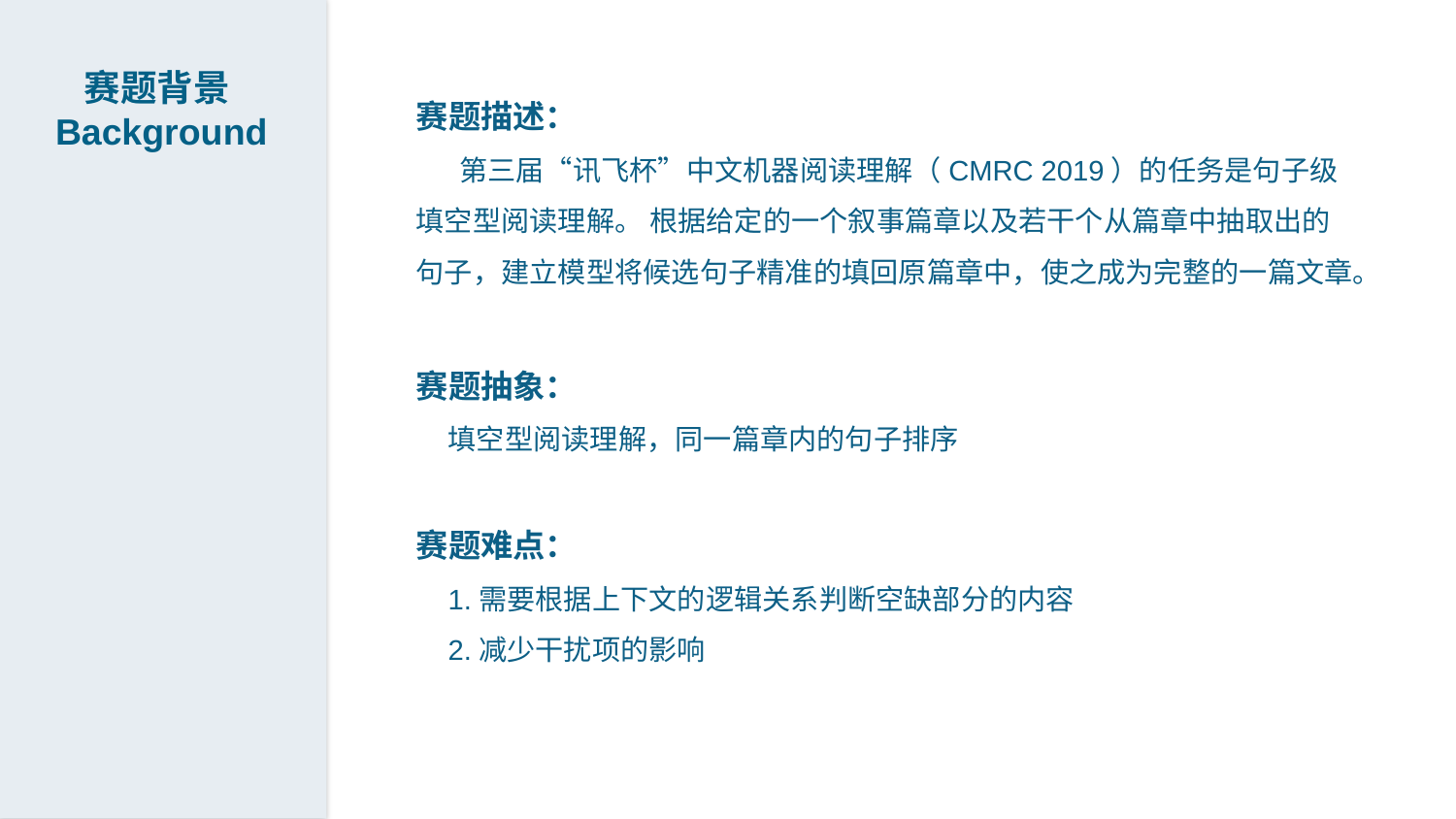

赛题背景Background
赛题描述：
       第三届“讯飞杯”中文机器阅读理解（CMRC 2019）的任务是句子级填空型阅读理解。 根据给定的一个叙事篇章以及若干个从篇章中抽取出的句子，建立模型将候选句子精准的填回原篇章中，使之成为完整的一篇文章。

赛题抽象：
    填空型阅读理解，同一篇章内的句子排序

赛题难点：
    1.需要根据上下文的逻辑关系判断空缺部分的内容
    2.减少干扰项的影响